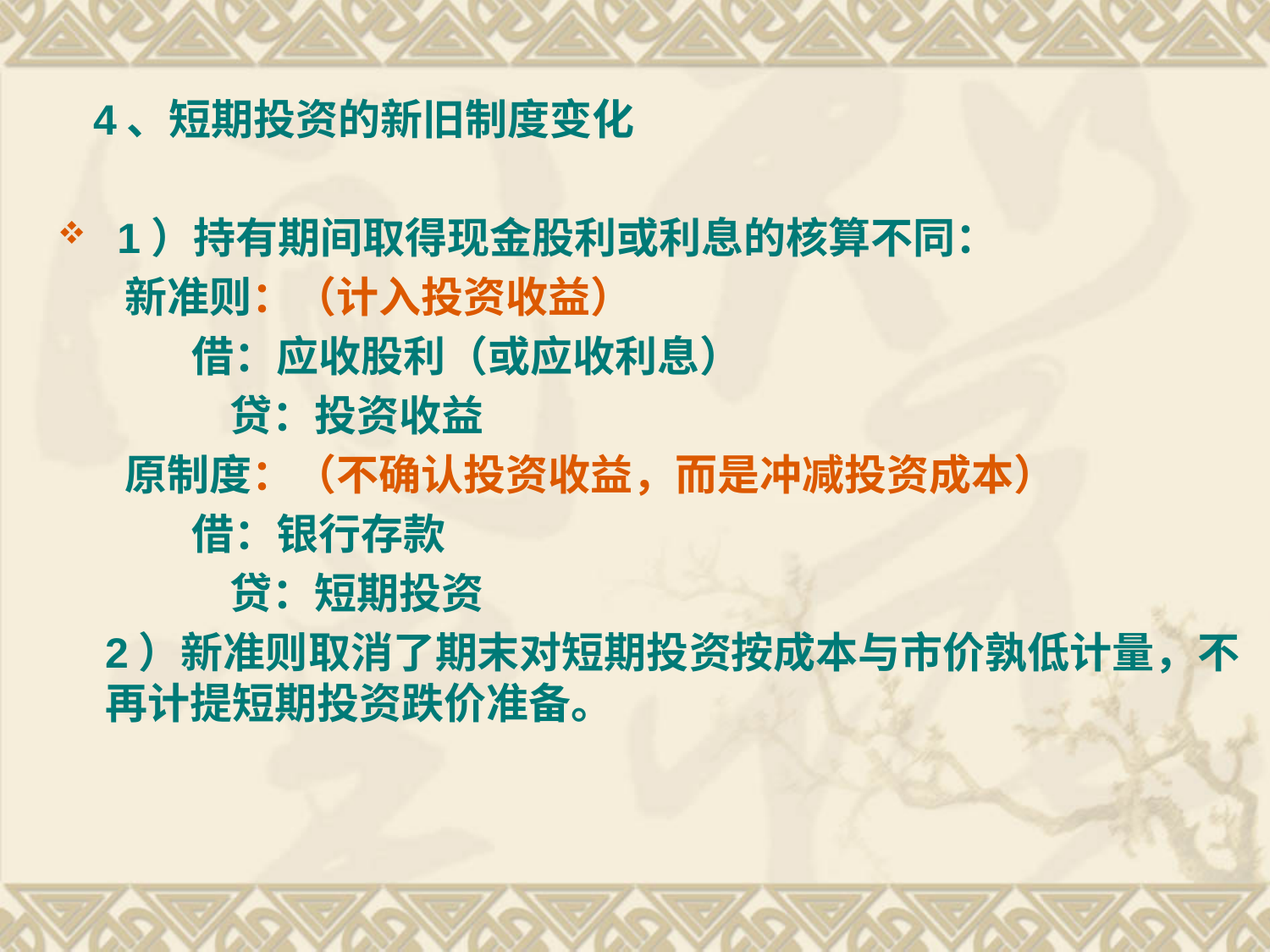

4、短期投资的新旧制度变化

 1）持有期间取得现金股利或利息的核算不同：
      新准则：（计入投资收益）
             借：应收股利（或应收利息）
                 贷：投资收益
      原制度：（不确认投资收益，而是冲减投资成本）
             借：银行存款
                 贷：短期投资
    2）新准则取消了期末对短期投资按成本与市价孰低计量，不再计提短期投资跌价准备。